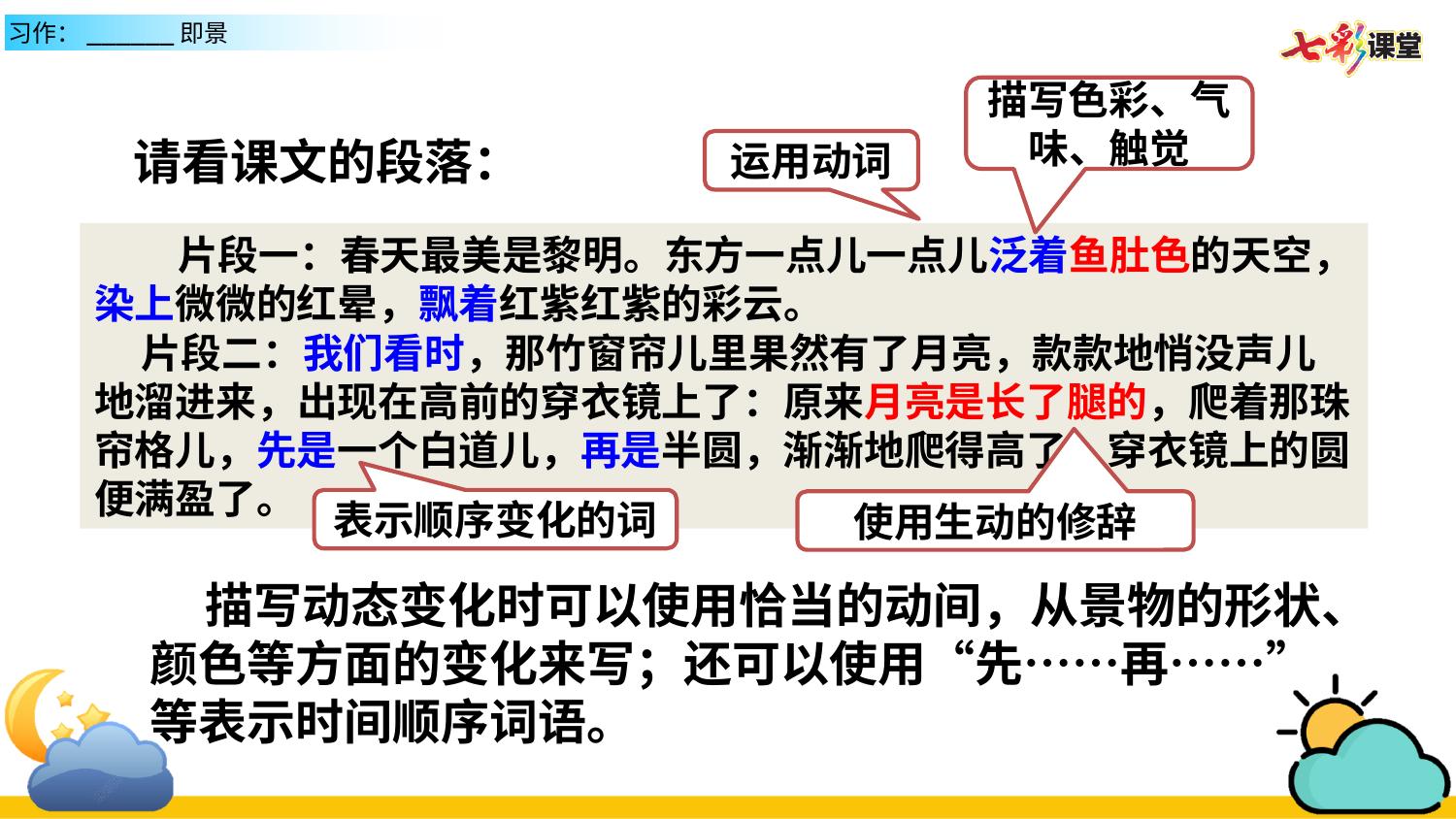

描写色彩、气味、触觉
请看课文的段落：
运用动词
        片段一：春天最美是黎明。东方一点儿一点儿泛着鱼肚色的天空，染上微微的红晕，飘着红紫红紫的彩云。
    片段二：我们看时，那竹窗帘儿里果然有了月亮，款款地悄没声儿地溜进来，出现在高前的穿衣镜上了：原来月亮是长了腿的，爬着那珠帘格儿，先是一个白道儿，再是半圆，渐渐地爬得高了，穿衣镜上的圆便满盈了。
表示顺序变化的词
使用生动的修辞
    描写动态变化时可以使用恰当的动间，从景物的形状、颜色等方面的变化来写；还可以使用“先……再……”等表示时间顺序词语。